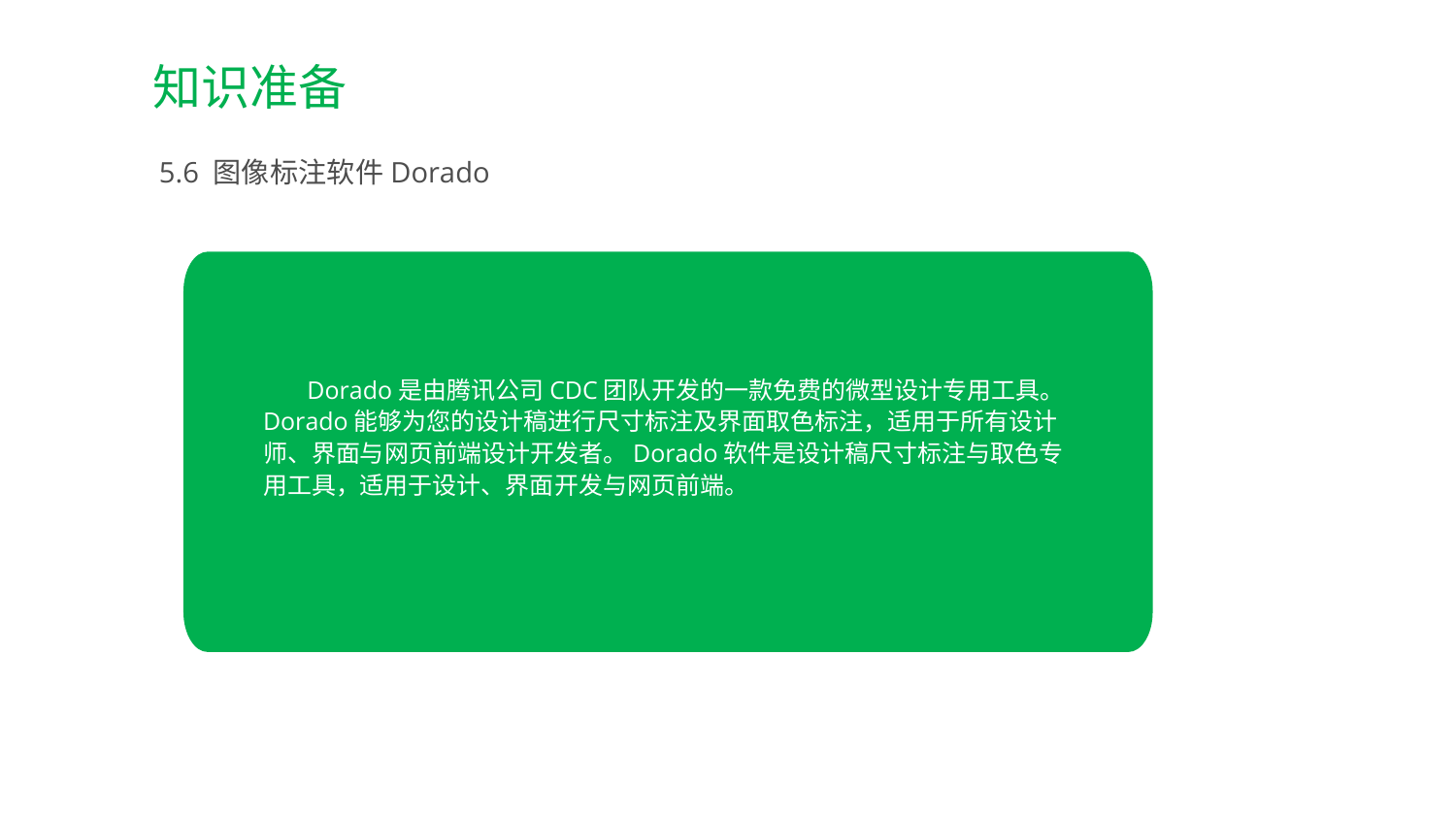

知识准备

5.6 图像标注软件Dorado

       Dorado是由腾讯公司CDC团队开发的一款免费的微型设计专用工具。Dorado能够为您的设计稿进行尺寸标注及界面取色标注，适用于所有设计师、界面与网页前端设计开发者。Dorado软件是设计稿尺寸标注与取色专用工具，适用于设计、界面开发与网页前端。